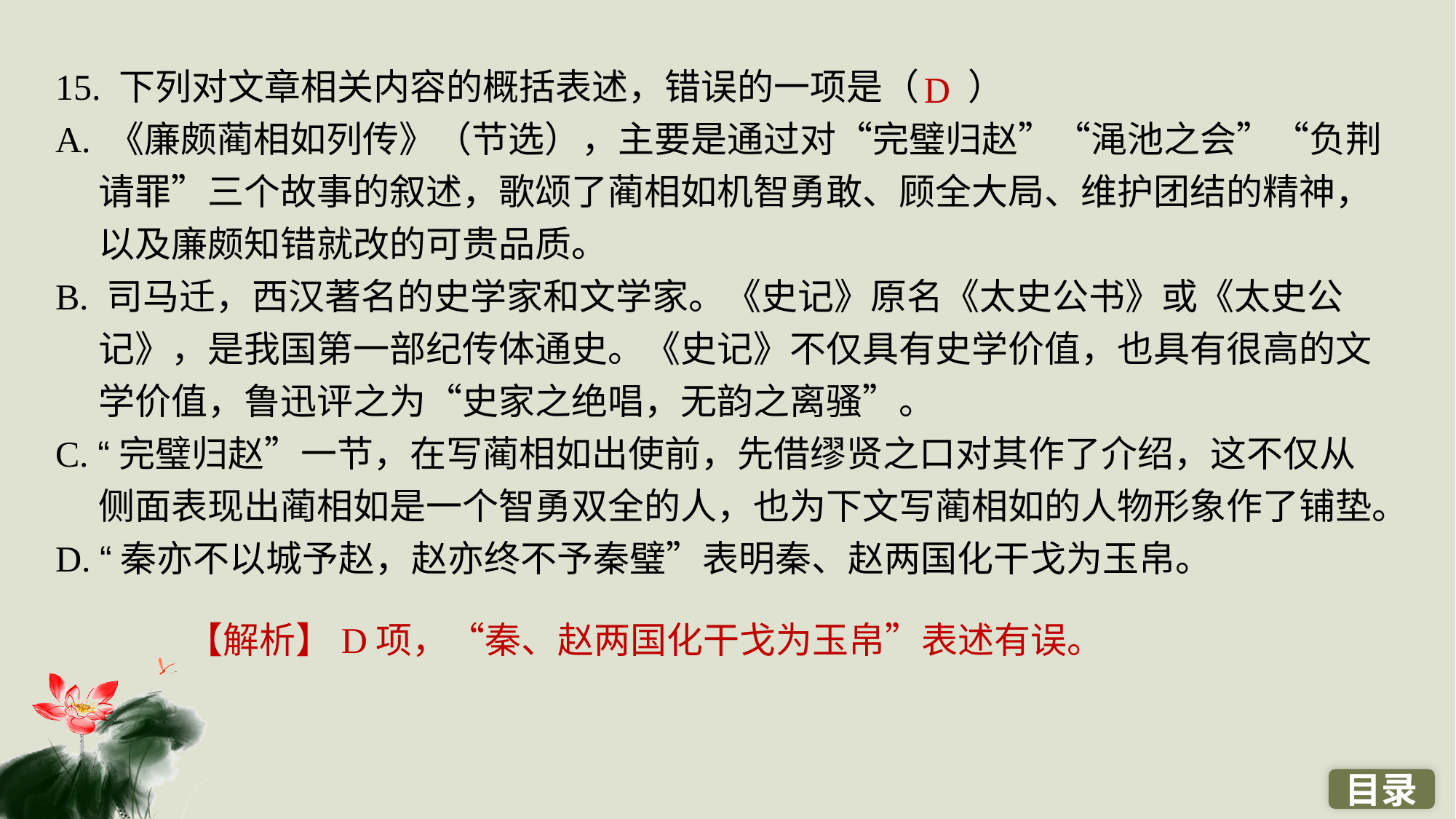

15. 下列对文章相关内容的概括表述，错误的一项是（      ）
A. 《廉颇蔺相如列传》（节选），主要是通过对“完璧归赵”“渑池之会”“负荆请罪”三个故事的叙述，歌颂了蔺相如机智勇敢、顾全大局、维护团结的精神，以及廉颇知错就改的可贵品质。
B. 司马迁，西汉著名的史学家和文学家。《史记》原名《太史公书》或《太史公记》，是我国第一部纪传体通史。《史记》不仅具有史学价值，也具有很高的文学价值，鲁迅评之为“史家之绝唱，无韵之离骚”。
C. “完璧归赵”一节，在写蔺相如出使前，先借缪贤之口对其作了介绍，这不仅从侧面表现出蔺相如是一个智勇双全的人，也为下文写蔺相如的人物形象作了铺垫。
D. “秦亦不以城予赵，赵亦终不予秦璧”表明秦、赵两国化干戈为玉帛。
D
【解析】D项，“秦、赵两国化干戈为玉帛”表述有误。